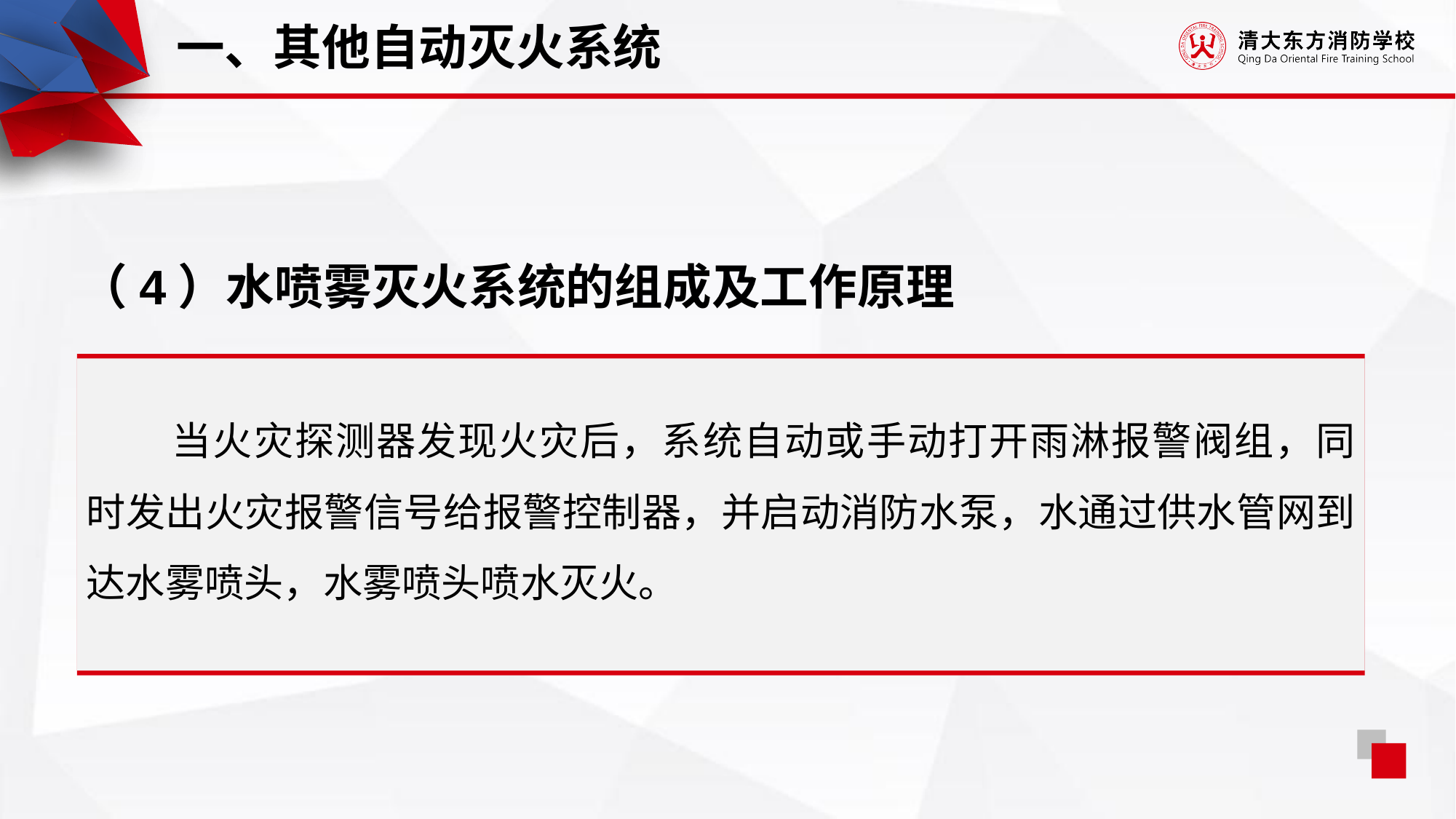

一、其他自动灭火系统

（4）水喷雾灭火系统的组成及工作原理

当火灾探测器发现火灾后，系统自动或手动打开雨淋报警阀组，同时发出火灾报警信号给报警控制器，并启动消防水泵，水通过供水管网到达水雾喷头，水雾喷头喷水灭火。